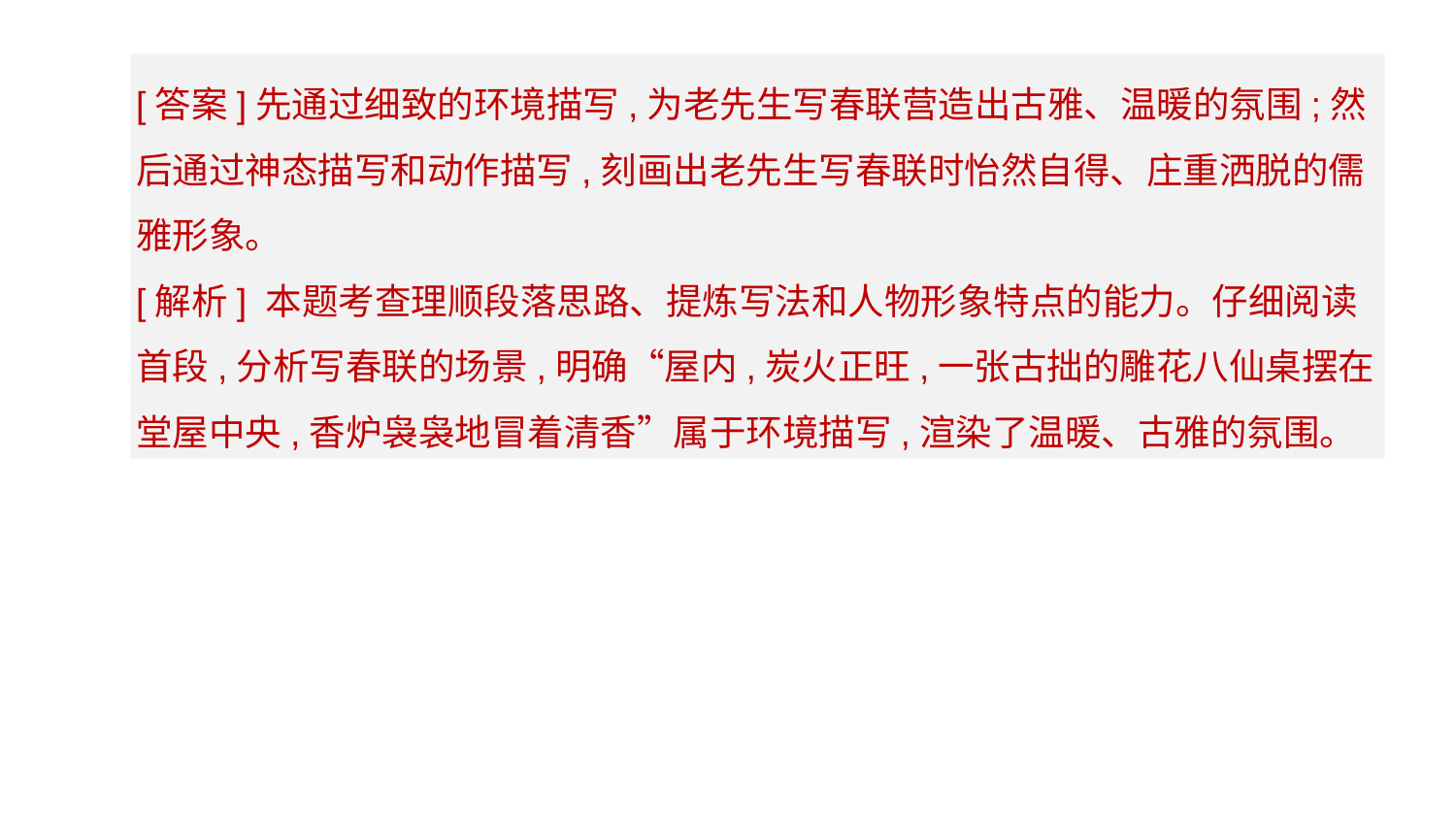

[答案]先通过细致的环境描写,为老先生写春联营造出古雅、温暖的氛围;然后通过神态描写和动作描写,刻画出老先生写春联时怡然自得、庄重洒脱的儒雅形象。
[解析] 本题考查理顺段落思路、提炼写法和人物形象特点的能力。仔细阅读首段,分析写春联的场景,明确“屋内,炭火正旺,一张古拙的雕花八仙桌摆在堂屋中央,香炉袅袅地冒着清香”属于环境描写,渲染了温暖、古雅的氛围。